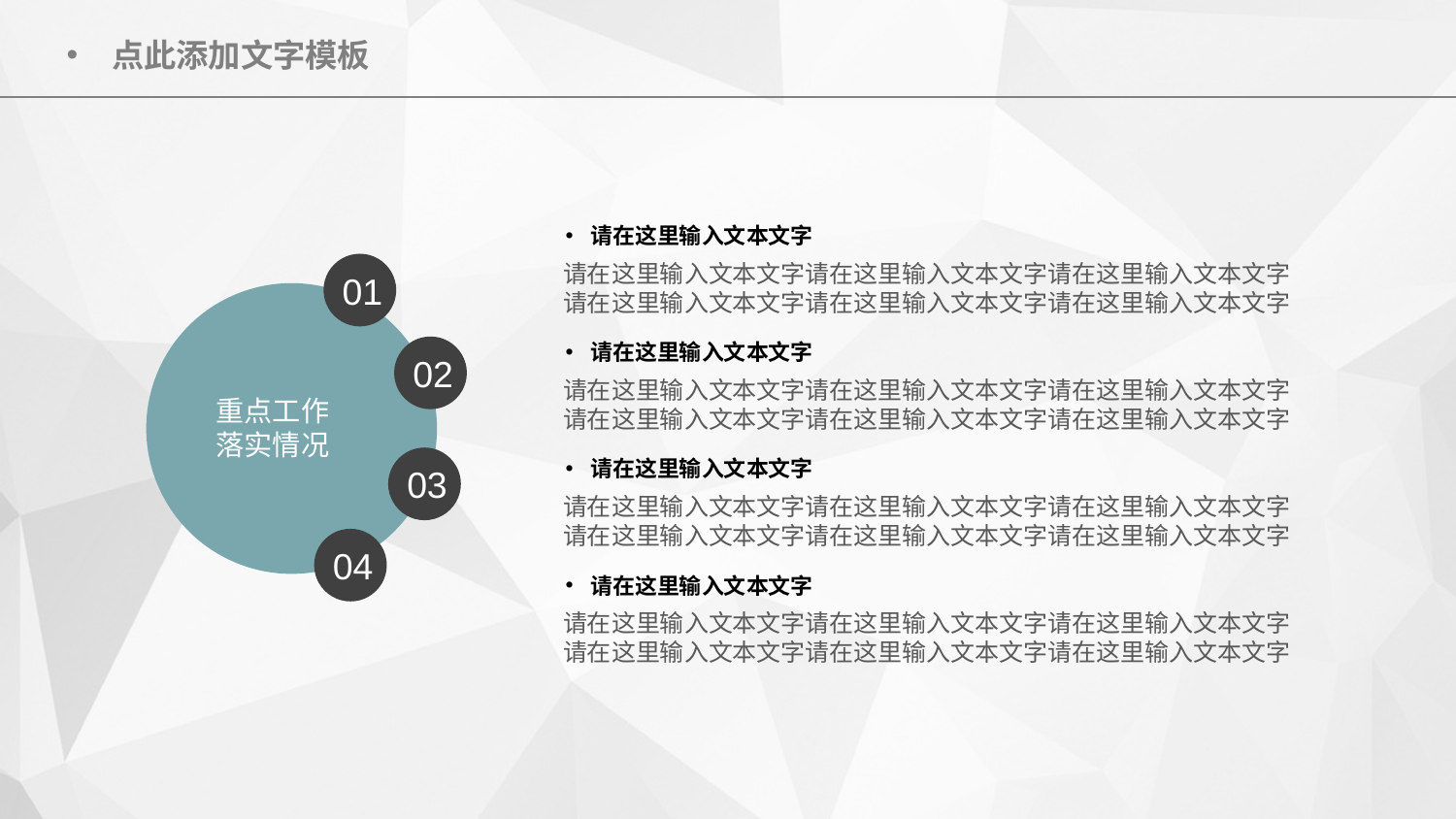

请在这里输入文本文字
请在这里输入文本文字请在这里输入文本文字请在这里输入文本文字
请在这里输入文本文字请在这里输入文本文字请在这里输入文本文字

01

重点工作
落实情况
请在这里输入文本文字

02
请在这里输入文本文字请在这里输入文本文字请在这里输入文本文字
请在这里输入文本文字请在这里输入文本文字请在这里输入文本文字

03
请在这里输入文本文字
请在这里输入文本文字请在这里输入文本文字请在这里输入文本文字
请在这里输入文本文字请在这里输入文本文字请在这里输入文本文字

04
请在这里输入文本文字
请在这里输入文本文字请在这里输入文本文字请在这里输入文本文字
请在这里输入文本文字请在这里输入文本文字请在这里输入文本文字